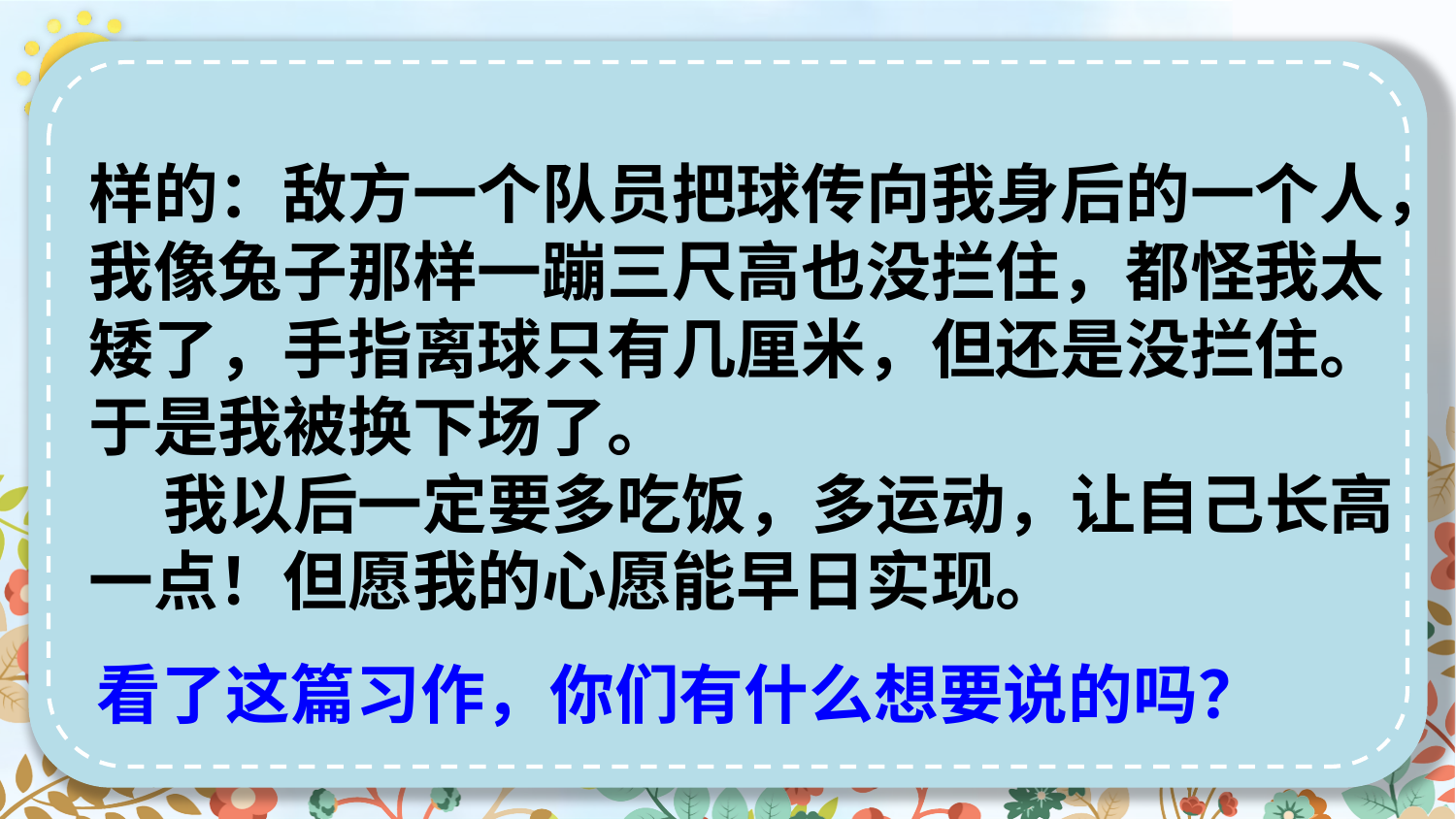

样的：敌方一个队员把球传向我身后的一个人，我像兔子那样一蹦三尺高也没拦住，都怪我太矮了，手指离球只有几厘米，但还是没拦住。于是我被换下场了。
    我以后一定要多吃饭，多运动，让自己长高一点！但愿我的心愿能早日实现。
看了这篇习作，你们有什么想要说的吗？